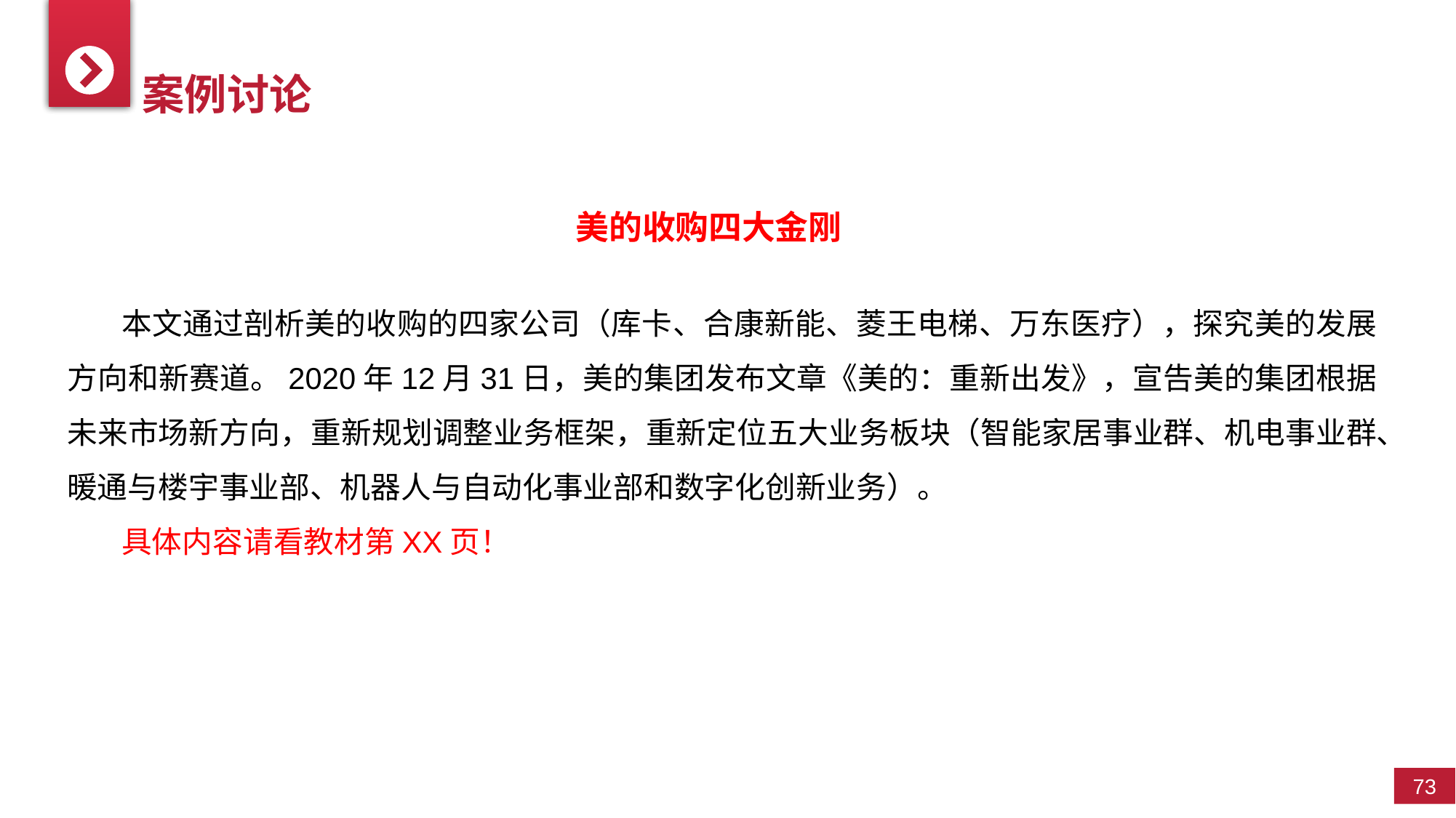

案例讨论

美的收购四大金刚
本文通过剖析美的收购的四家公司（库卡、合康新能、菱王电梯、万东医疗），探究美的发展方向和新赛道。2020年12月31日，美的集团发布文章《美的：重新出发》，宣告美的集团根据未来市场新方向，重新规划调整业务框架，重新定位五大业务板块（智能家居事业群、机电事业群、暖通与楼宇事业部、机器人与自动化事业部和数字化创新业务）。
具体内容请看教材第XX页！